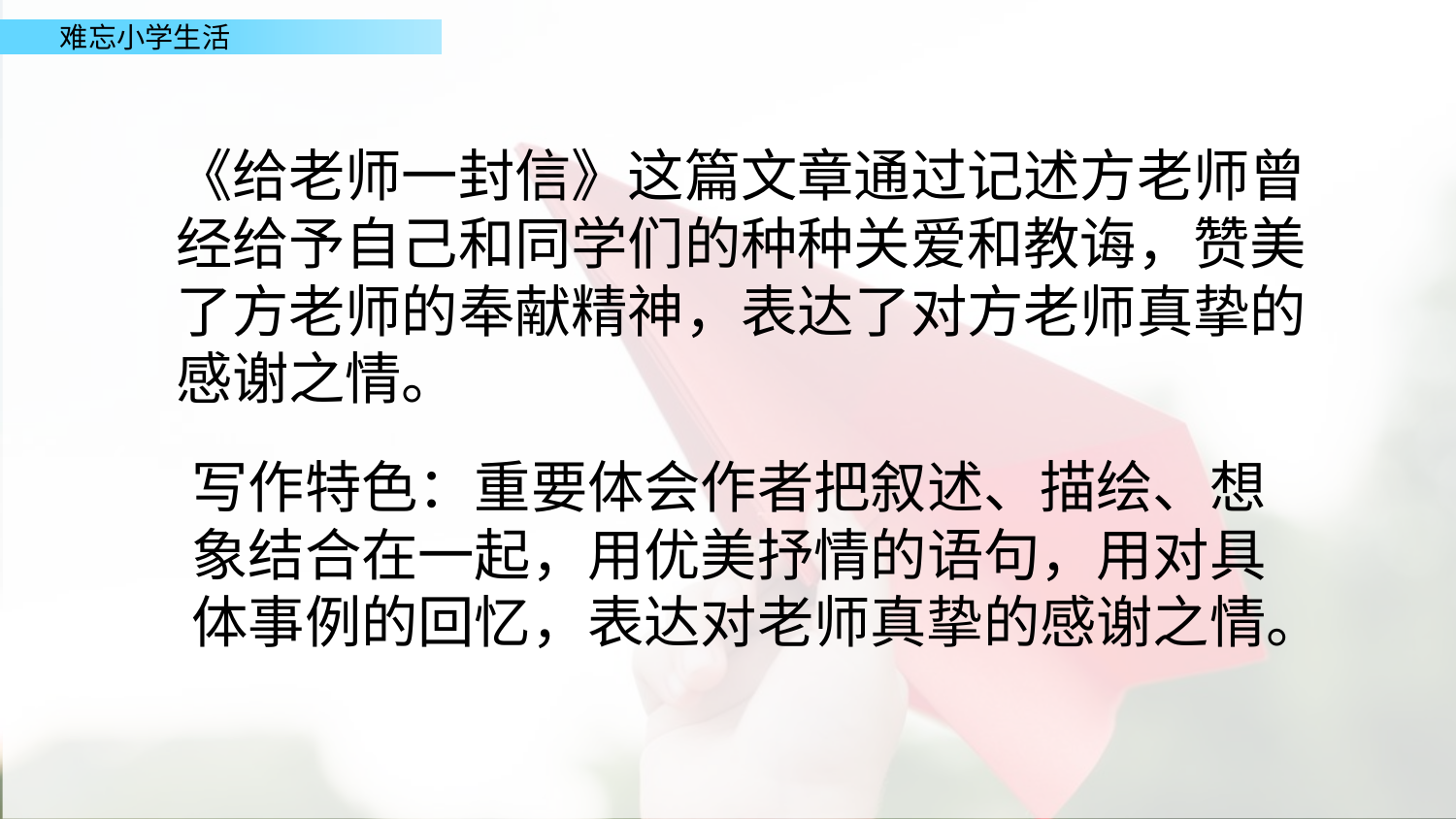

《给老师一封信》这篇文章通过记述方老师曾经给予自己和同学们的种种关爱和教诲，赞美了方老师的奉献精神，表达了对方老师真挚的感谢之情。
写作特色：重要体会作者把叙述、描绘、想象结合在一起，用优美抒情的语句，用对具体事例的回忆，表达对老师真挚的感谢之情。